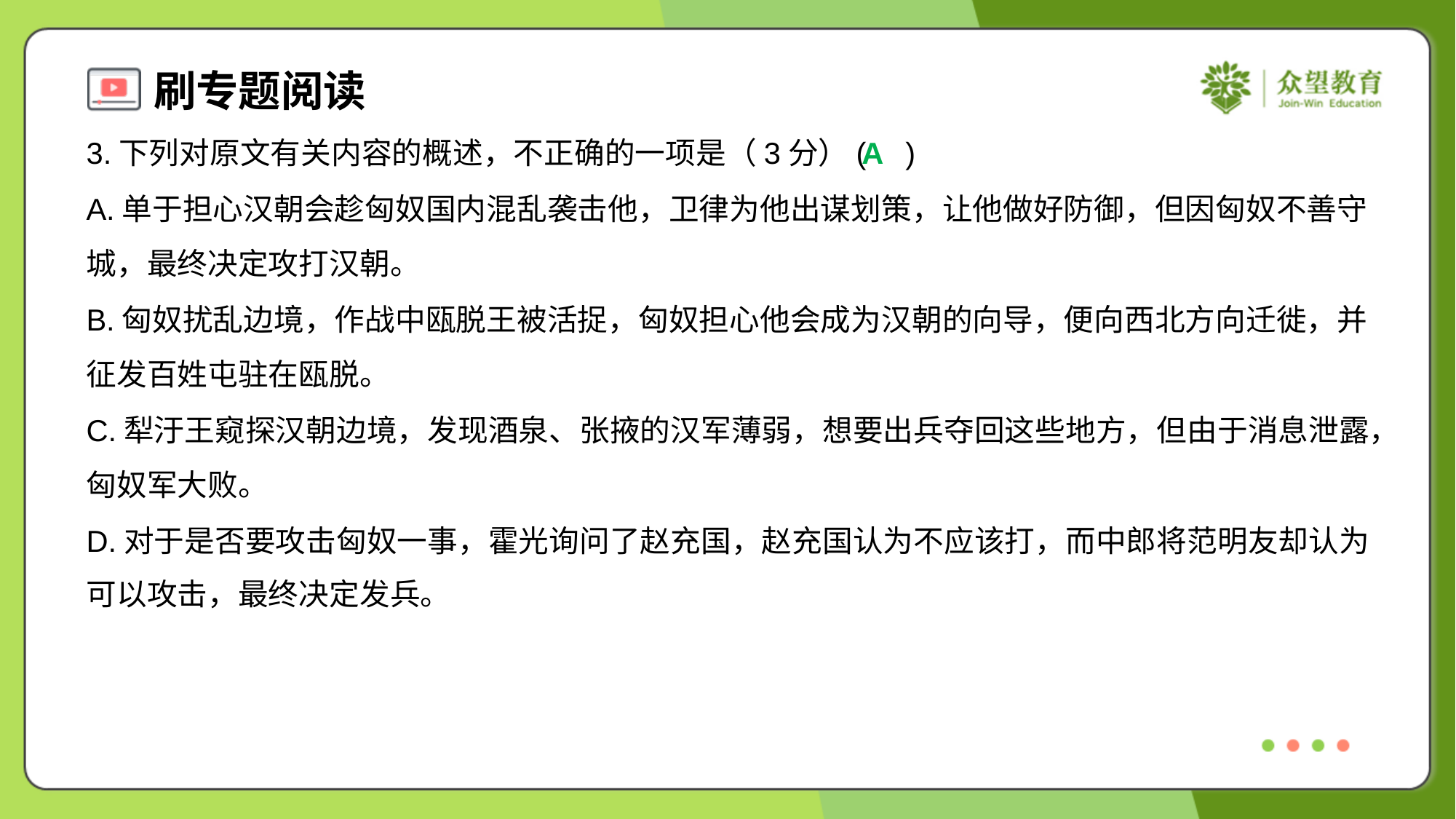

3.下列对原文有关内容的概述，不正确的一项是（3分）(     )
A
A.单于担心汉朝会趁匈奴国内混乱袭击他，卫律为他出谋划策，让他做好防御，但因匈奴不善守
城，最终决定攻打汉朝。
B.匈奴扰乱边境，作战中瓯脱王被活捉，匈奴担心他会成为汉朝的向导，便向西北方向迁徙，并
征发百姓屯驻在瓯脱。
C.犁汙王窥探汉朝边境，发现酒泉、张掖的汉军薄弱，想要出兵夺回这些地方，但由于消息泄露，
匈奴军大败。
D.对于是否要攻击匈奴一事，霍光询问了赵充国，赵充国认为不应该打，而中郎将范明友却认为
可以攻击，最终决定发兵。